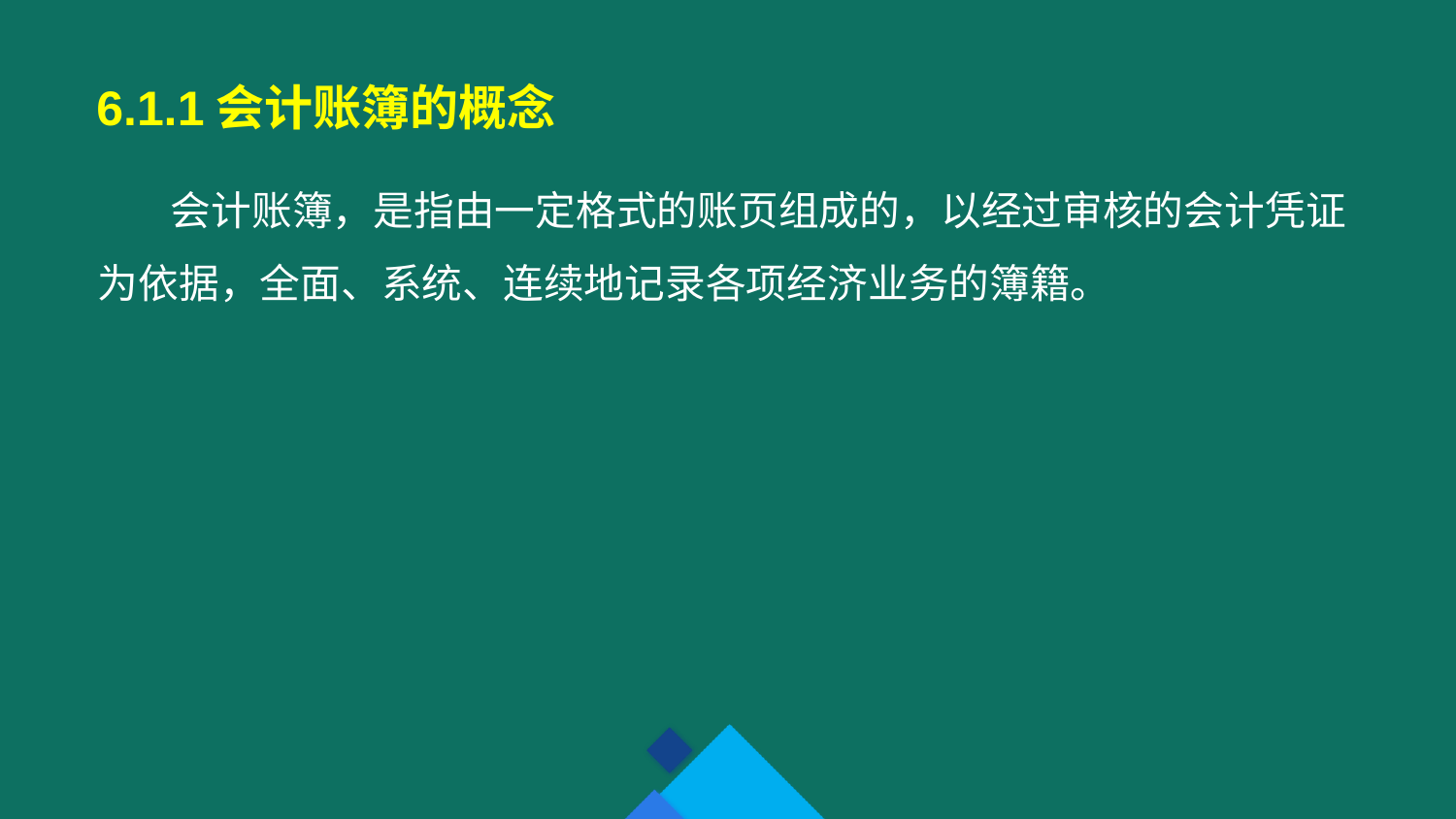

6.1.1会计账簿的概念
会计账簿，是指由一定格式的账页组成的，以经过审核的会计凭证为依据，全面、系统、连续地记录各项经济业务的簿籍。